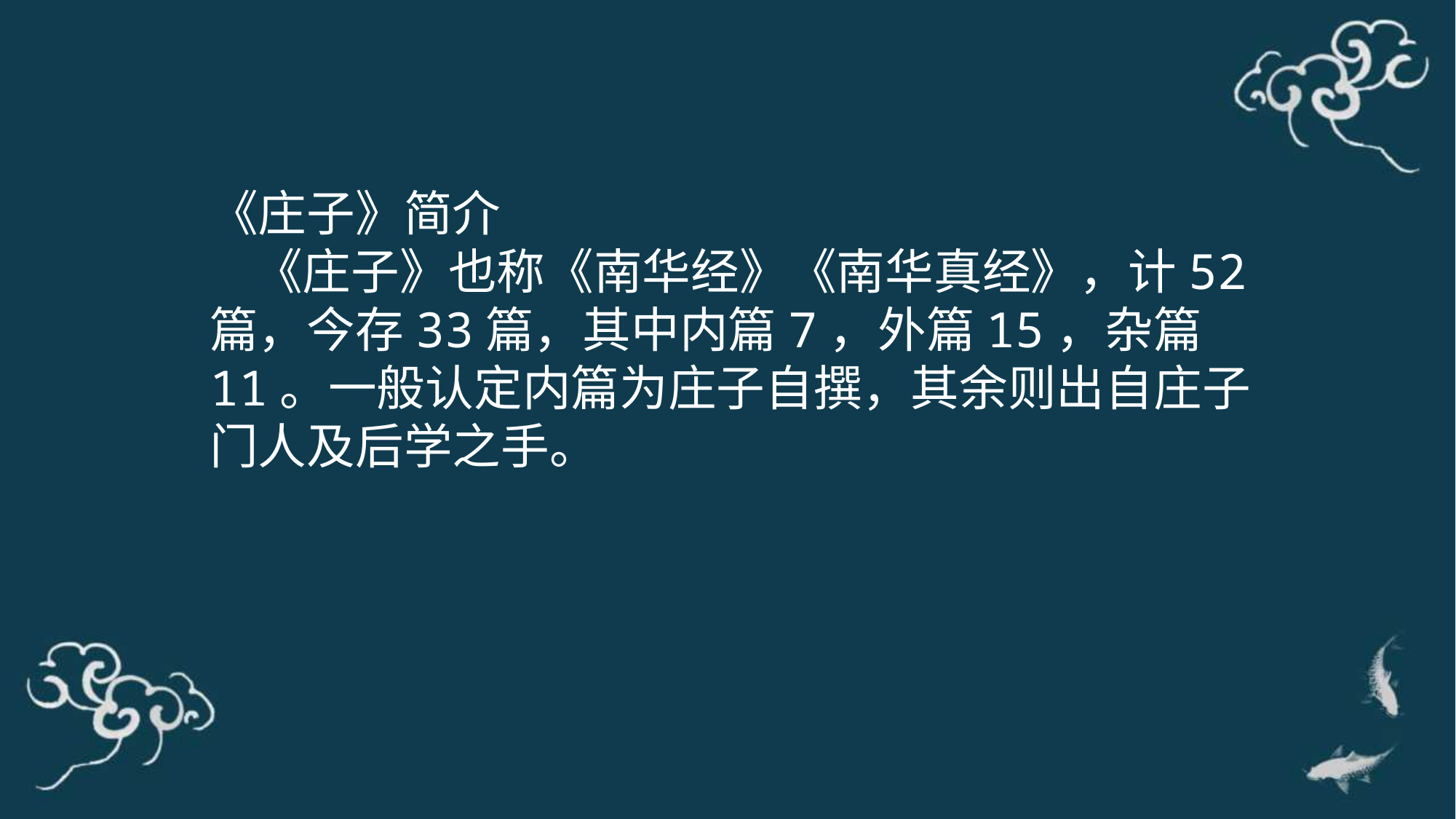

《庄子》简介
   《庄子》也称《南华经》《南华真经》，计52篇，今存33篇，其中内篇7，外篇15，杂篇11。一般认定内篇为庄子自撰，其余则出自庄子门人及后学之手。